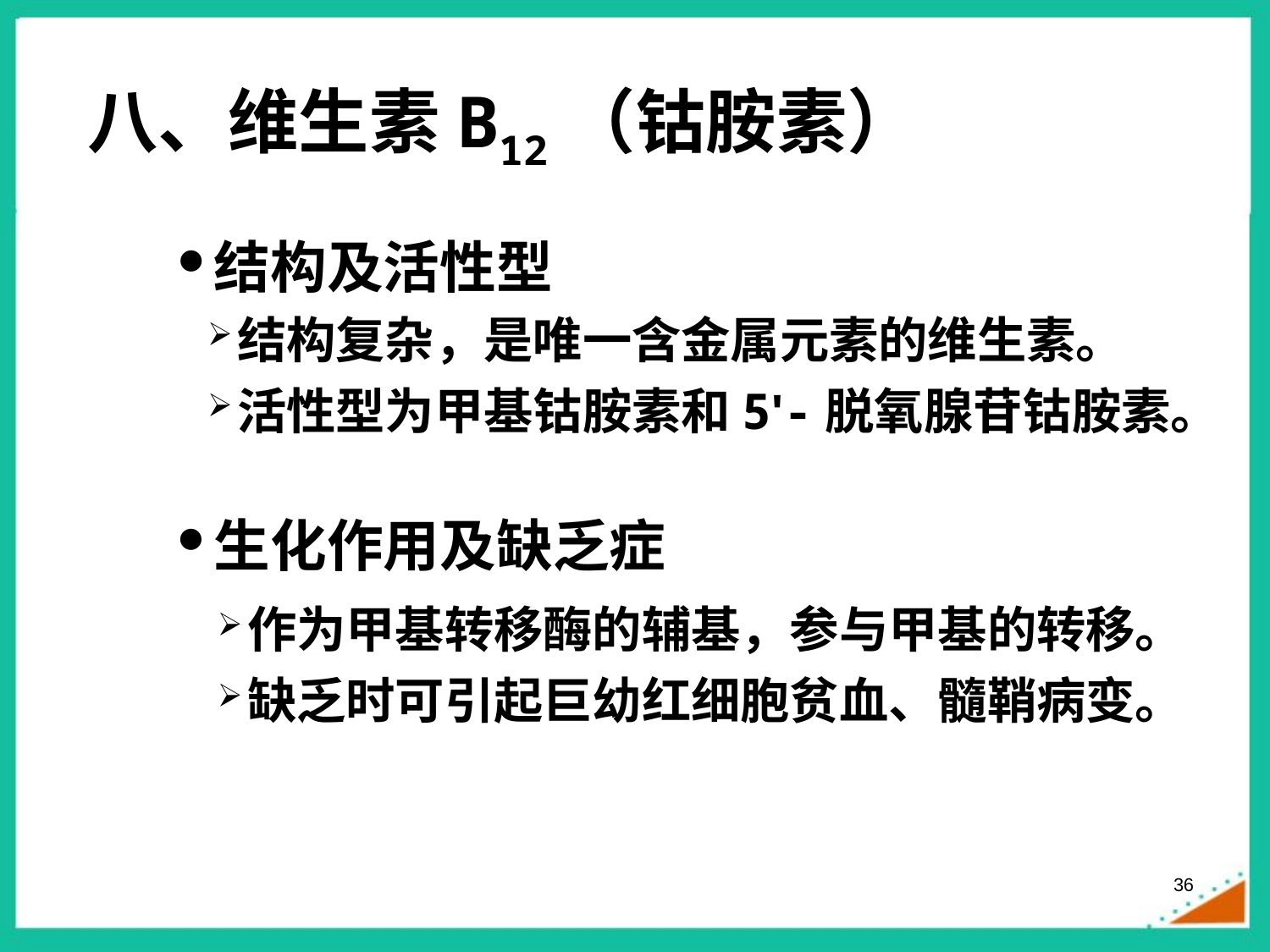

八、维生素B12（钴胺素）
结构及活性型
结构复杂，是唯一含金属元素的维生素。
活性型为甲基钴胺素和5'-脱氧腺苷钴胺素。
生化作用及缺乏症
作为甲基转移酶的辅基，参与甲基的转移。
缺乏时可引起巨幼红细胞贫血、髓鞘病变。
36